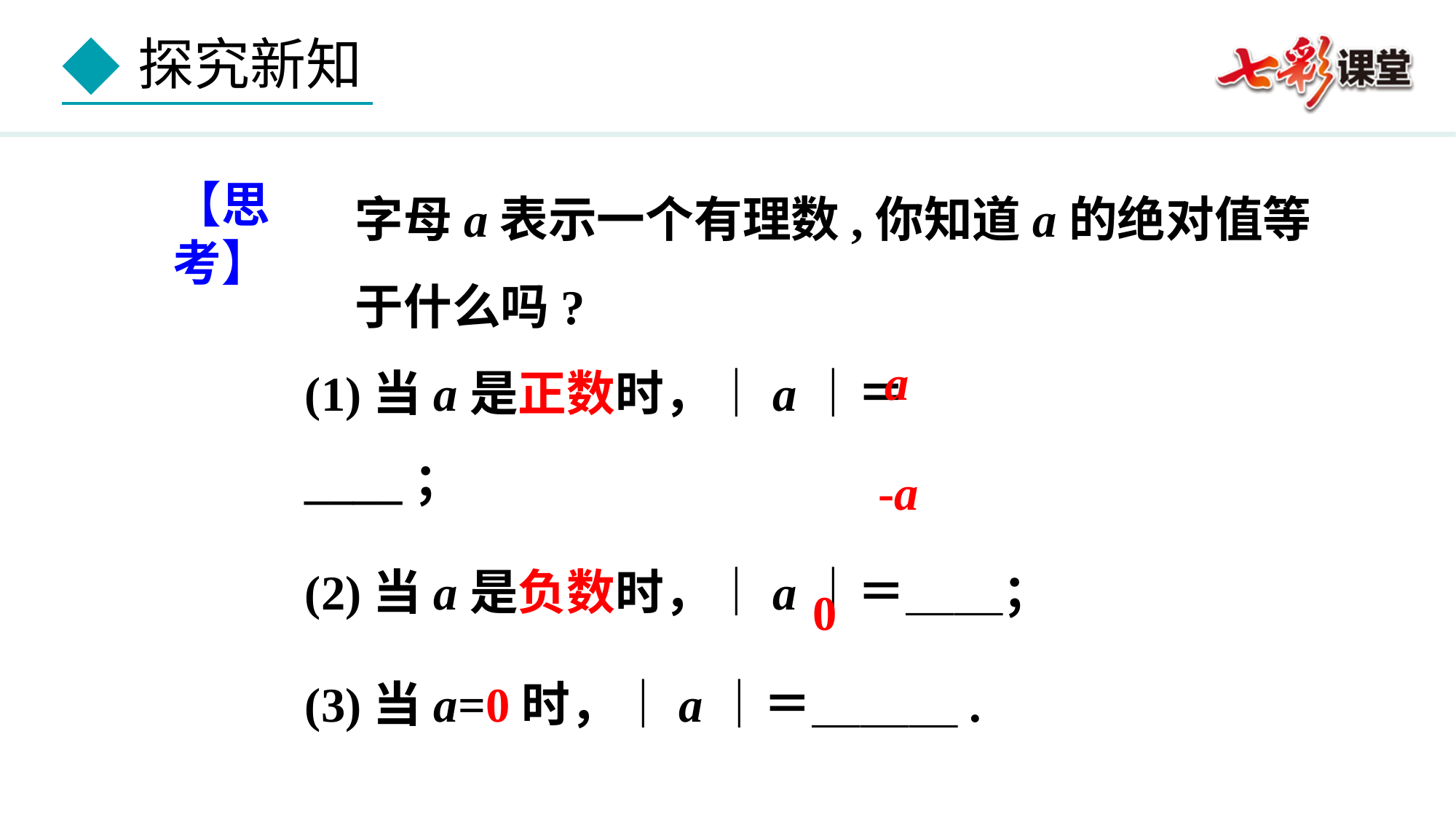

字母a表示一个有理数,你知道a的绝对值等于什么吗?
【思考】
(1)当a是正数时，｜a｜＝____；
(2)当a是负数时，｜a｜＝＿＿；
(3)当a=0时，｜a｜＝＿＿＿.
a
-a
0